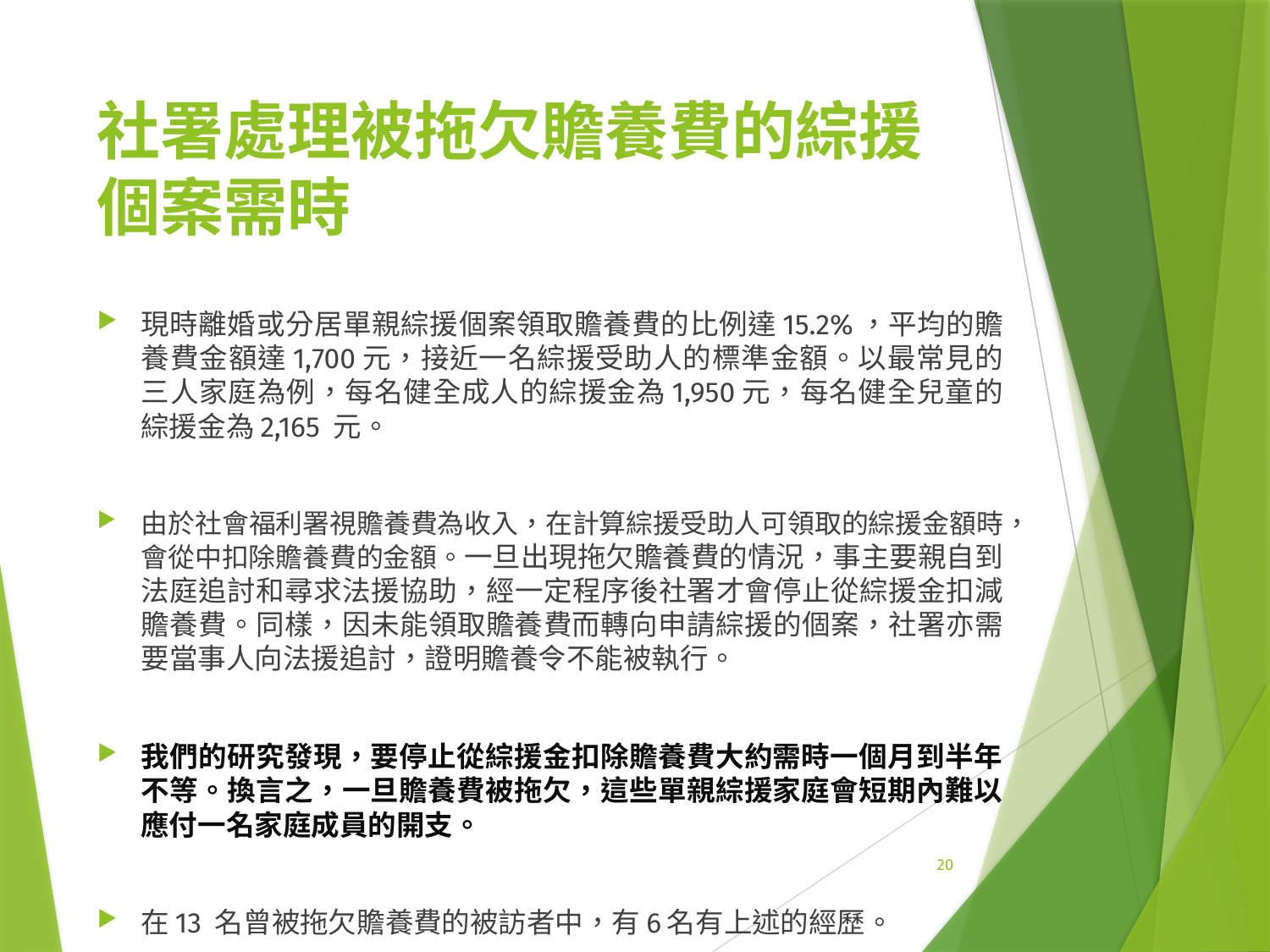

# 社署處理被拖欠贍養費的綜援個案需時
現時離婚或分居單親綜援個案領取贍養費的比例達15.2%，平均的贍養費金額達1,700元，接近一名綜援受助人的標準金額。以最常見的三人家庭為例，每名健全成人的綜援金為1,950元，每名健全兒童的綜援金為2,165 元。

由於社會福利署視贍養費為收入，在計算綜援受助人可領取的綜援金額時，會從中扣除贍養費的金額。一旦出現拖欠贍養費的情況，事主要親自到法庭追討和尋求法援協助，經一定程序後社署才會停止從綜援金扣減贍養費。同樣，因未能領取贍養費而轉向申請綜援的個案，社署亦需要當事人向法援追討，證明贍養令不能被執行。

我們的研究發現，要停止從綜援金扣除贍養費大約需時一個月到半年不等。換言之，一旦贍養費被拖欠，這些單親綜援家庭會短期內難以應付一名家庭成員的開支。

在13 名曾被拖欠贍養費的被訪者中，有6名有上述的經歷。

20